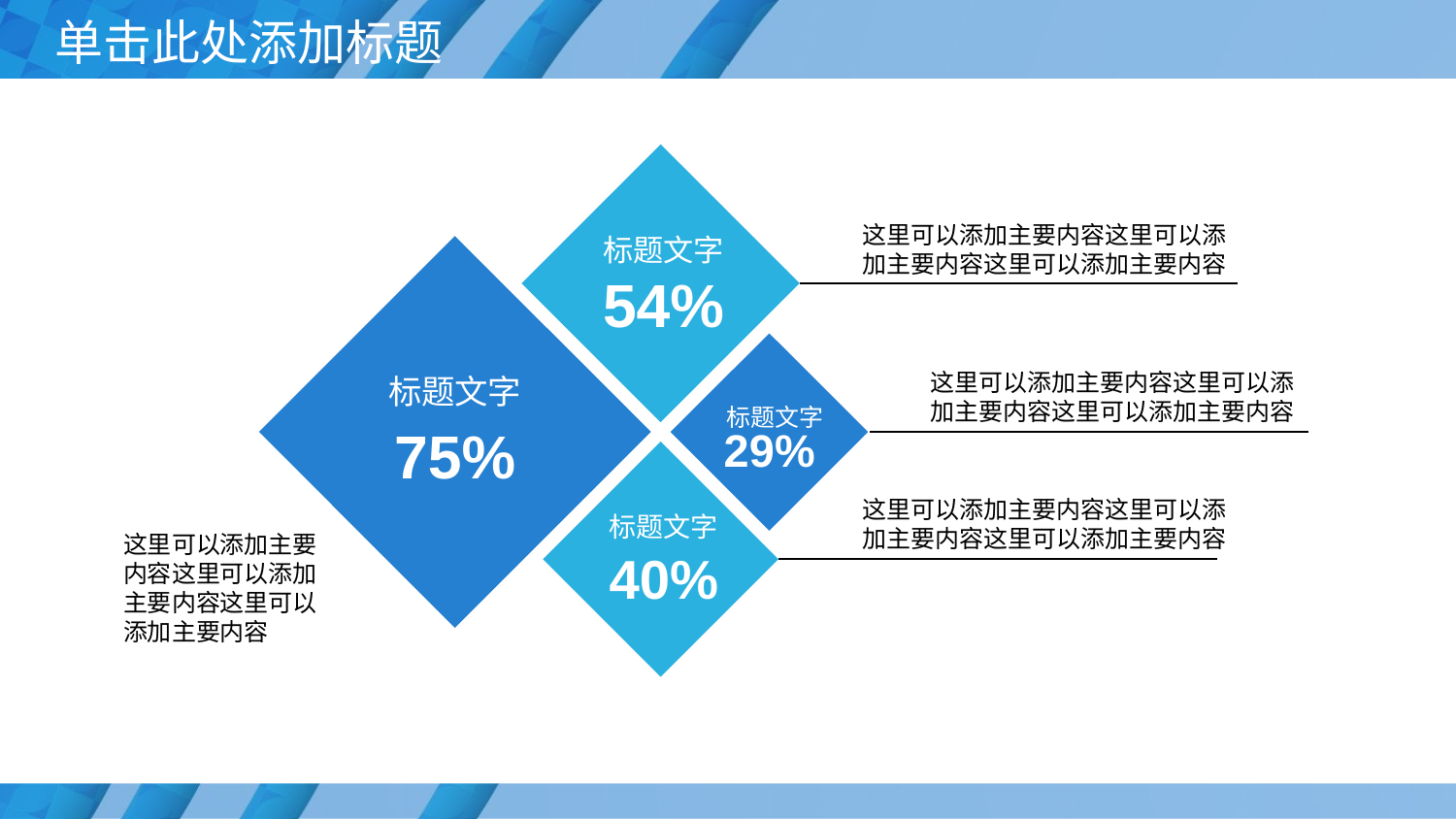

单击此处添加标题

这里可以添加主要内容这里可以添加主要内容这里可以添加主要内容
标题文字

54%

这里可以添加主要内容这里可以添加主要内容这里可以添加主要内容
标题文字
标题文字
75%
29%

这里可以添加主要内容这里可以添加主要内容这里可以添加主要内容
标题文字
这里可以添加主要内容这里可以添加主要内容这里可以添加主要内容
40%